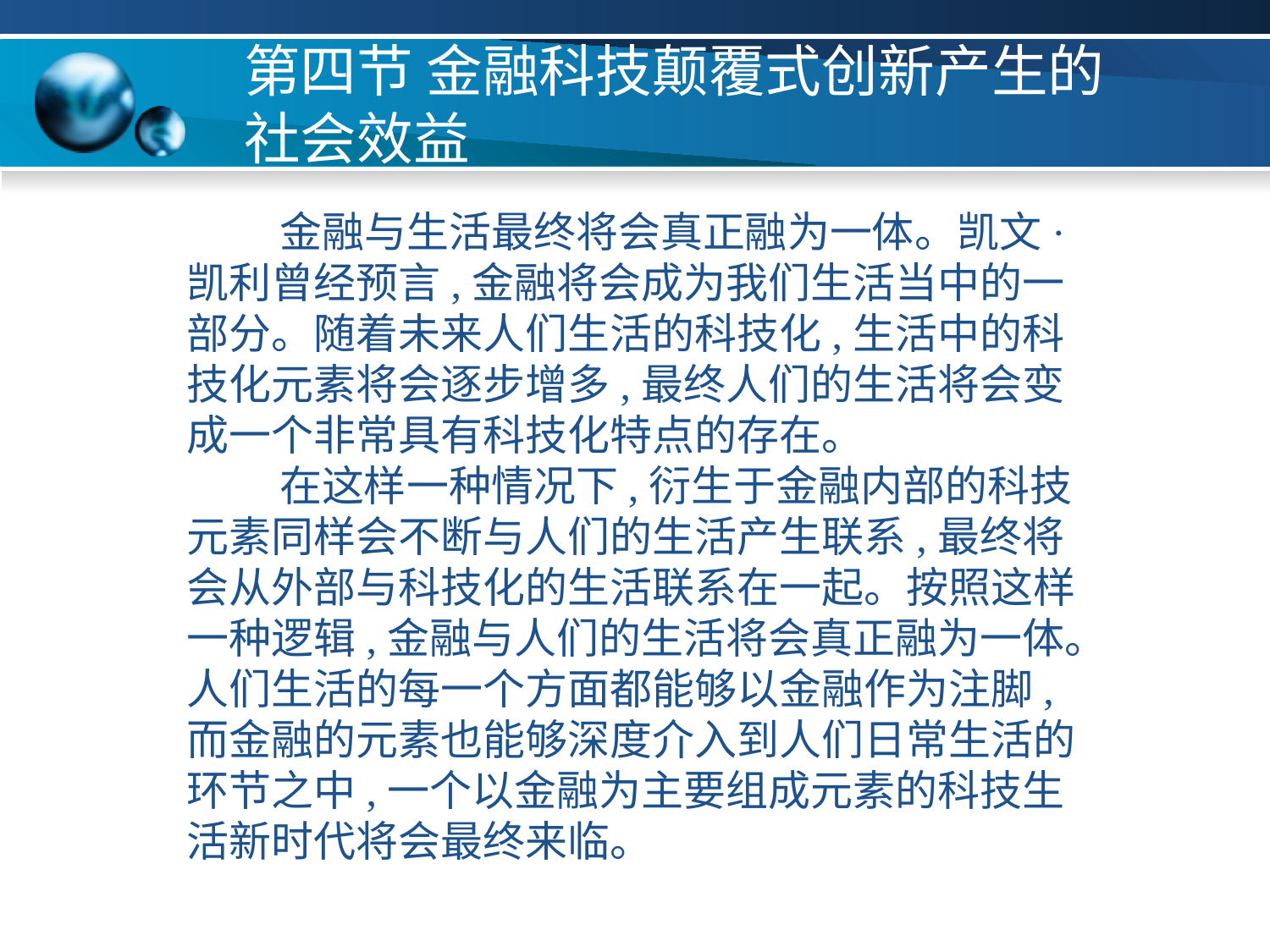

# 第四节 金融科技颠覆式创新产生的社会效益
  金融与生活最终将会真正融为一体。凯文·凯利曾经预言,金融将会成为我们生活当中的一部分。随着未来人们生活的科技化,生活中的科技化元素将会逐步增多,最终人们的生活将会变成一个非常具有科技化特点的存在。
  在这样一种情况下,衍生于金融内部的科技元素同样会不断与人们的生活产生联系,最终将会从外部与科技化的生活联系在一起。按照这样一种逻辑,金融与人们的生活将会真正融为一体。人们生活的每一个方面都能够以金融作为注脚,而金融的元素也能够深度介入到人们日常生活的环节之中,一个以金融为主要组成元素的科技生活新时代将会最终来临。